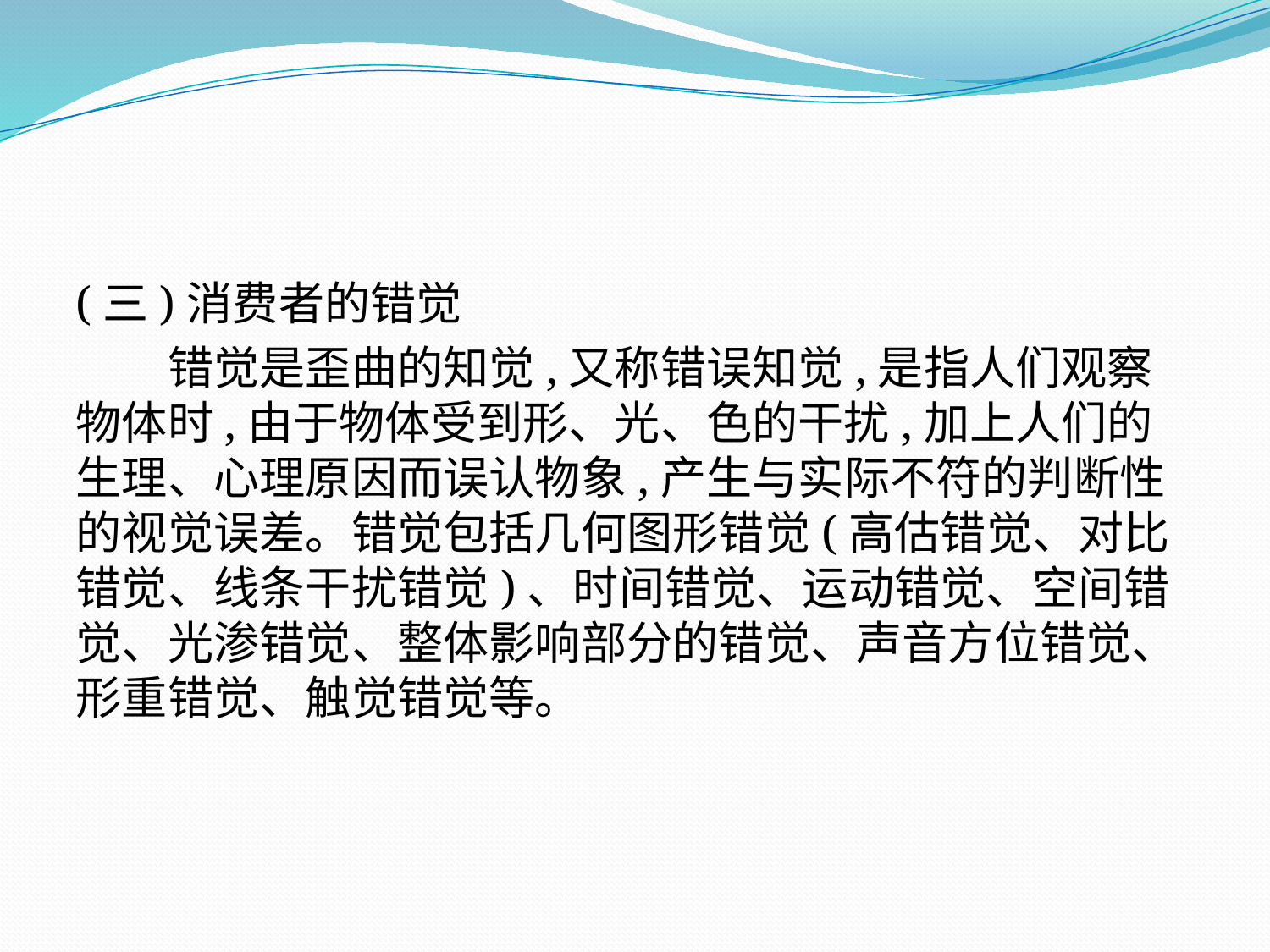

(三)消费者的错觉
　　错觉是歪曲的知觉,又称错误知觉,是指人们观察物体时,由于物体受到形、光、色的干扰,加上人们的生理、心理原因而误认物象,产生与实际不符的判断性的视觉误差。错觉包括几何图形错觉(高估错觉、对比错觉、线条干扰错觉)、时间错觉、运动错觉、空间错觉、光渗错觉、整体影响部分的错觉、声音方位错觉、形重错觉、触觉错觉等。